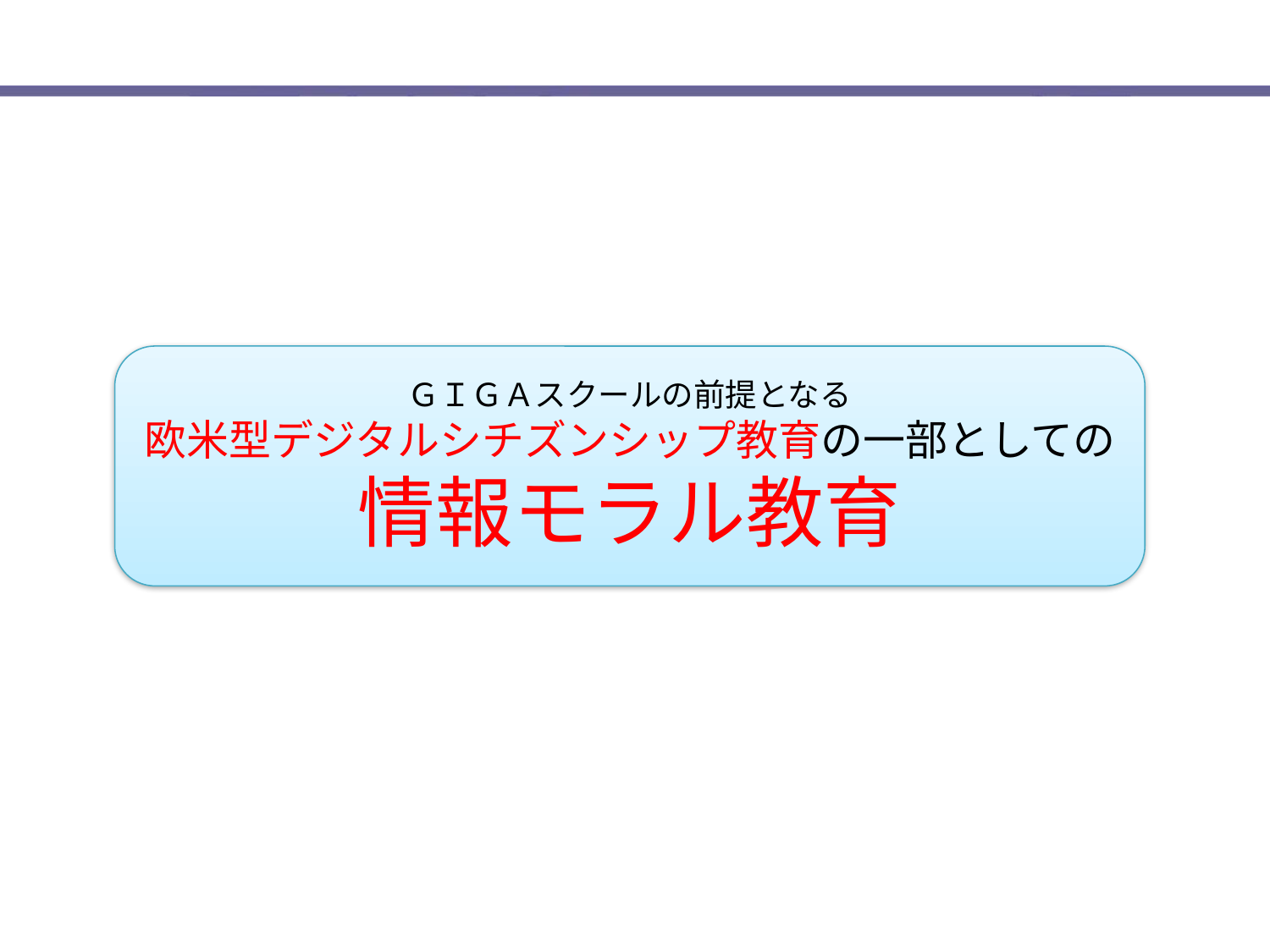

ＧＩＧＡスクールの前提となる
欧米型デジタルシチズンシップ教育の一部としての
情報モラル教育